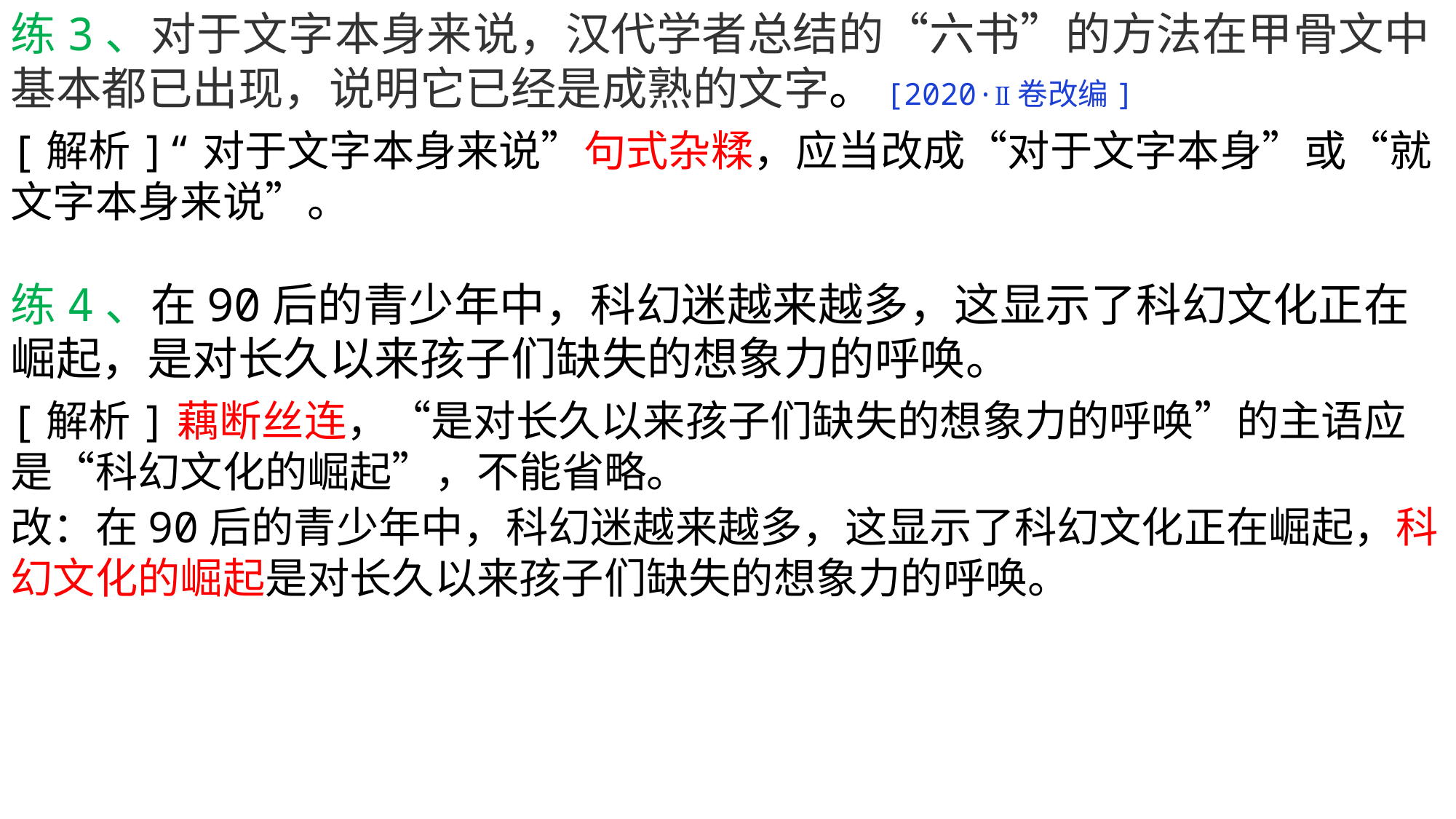

练3、对于文字本身来说，汉代学者总结的“六书”的方法在甲骨文中基本都已出现，说明它已经是成熟的文字。[2020·Ⅱ卷改编]
[解析]“对于文字本身来说”句式杂糅，应当改成“对于文字本身”或“就文字本身来说”。
练4、在90后的青少年中，科幻迷越来越多，这显示了科幻文化正在崛起，是对长久以来孩子们缺失的想象力的呼唤。
[解析]藕断丝连，“是对长久以来孩子们缺失的想象力的呼唤”的主语应是“科幻文化的崛起”，不能省略。
改：在90后的青少年中，科幻迷越来越多，这显示了科幻文化正在崛起，科幻文化的崛起是对长久以来孩子们缺失的想象力的呼唤。